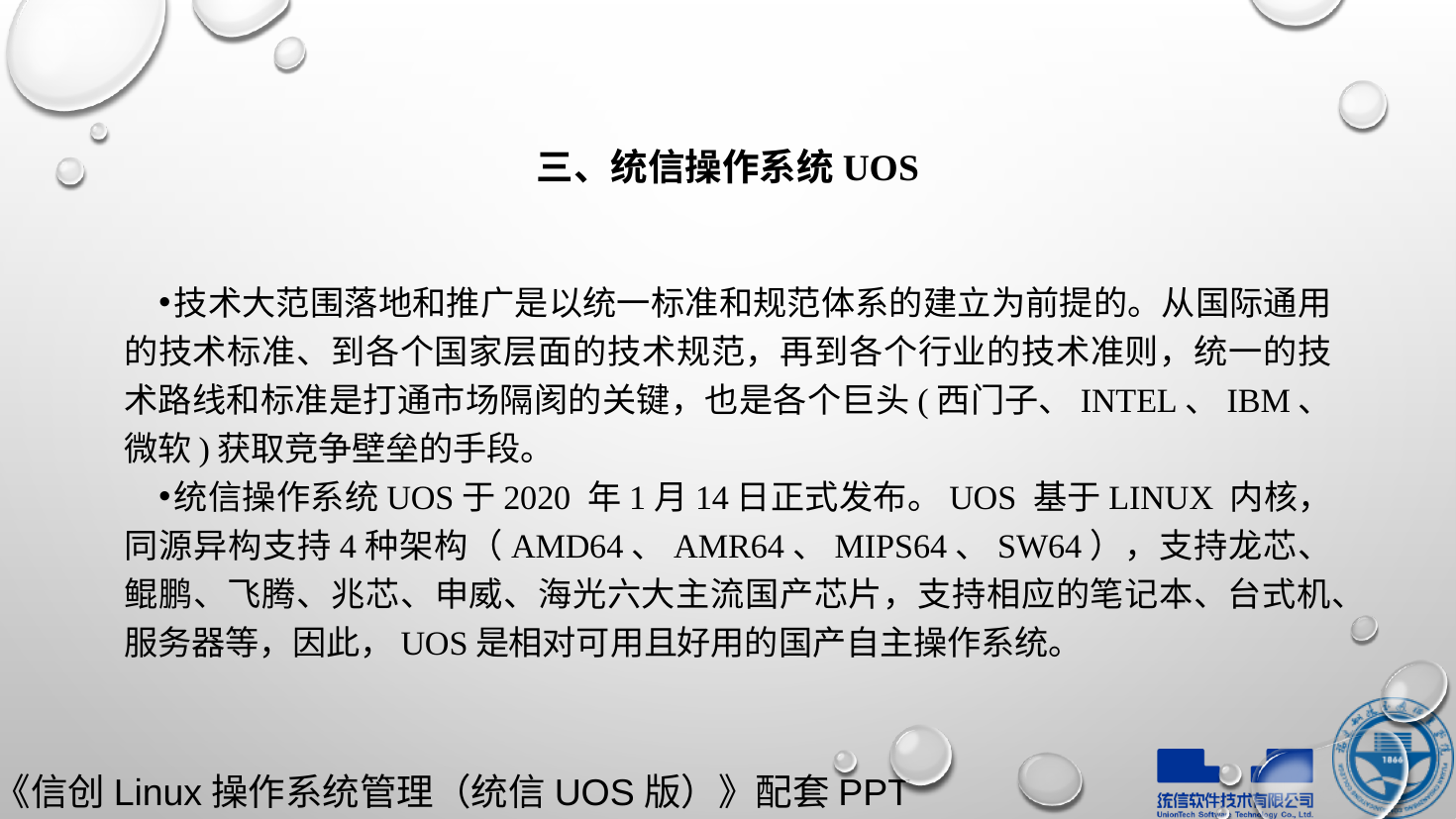

# 三、统信操作系统UOS
技术大范围落地和推广是以统一标准和规范体系的建立为前提的。从国际通用的技术标准、到各个国家层面的技术规范，再到各个行业的技术准则，统一的技术路线和标准是打通市场隔阂的关键，也是各个巨头(西门子、Intel、IBM、微软)获取竞争壁垒的手段。
统信操作系统UOS于2020 年1月14日正式发布。UOS 基于Linux 内核，同源异构支持4种架构（AMD64、AMR64、MIPS64、SW64），支持龙芯、鲲鹏、飞腾、兆芯、申威、海光六大主流国产芯片，支持相应的笔记本、台式机、服务器等，因此，UOS是相对可用且好用的国产自主操作系统。